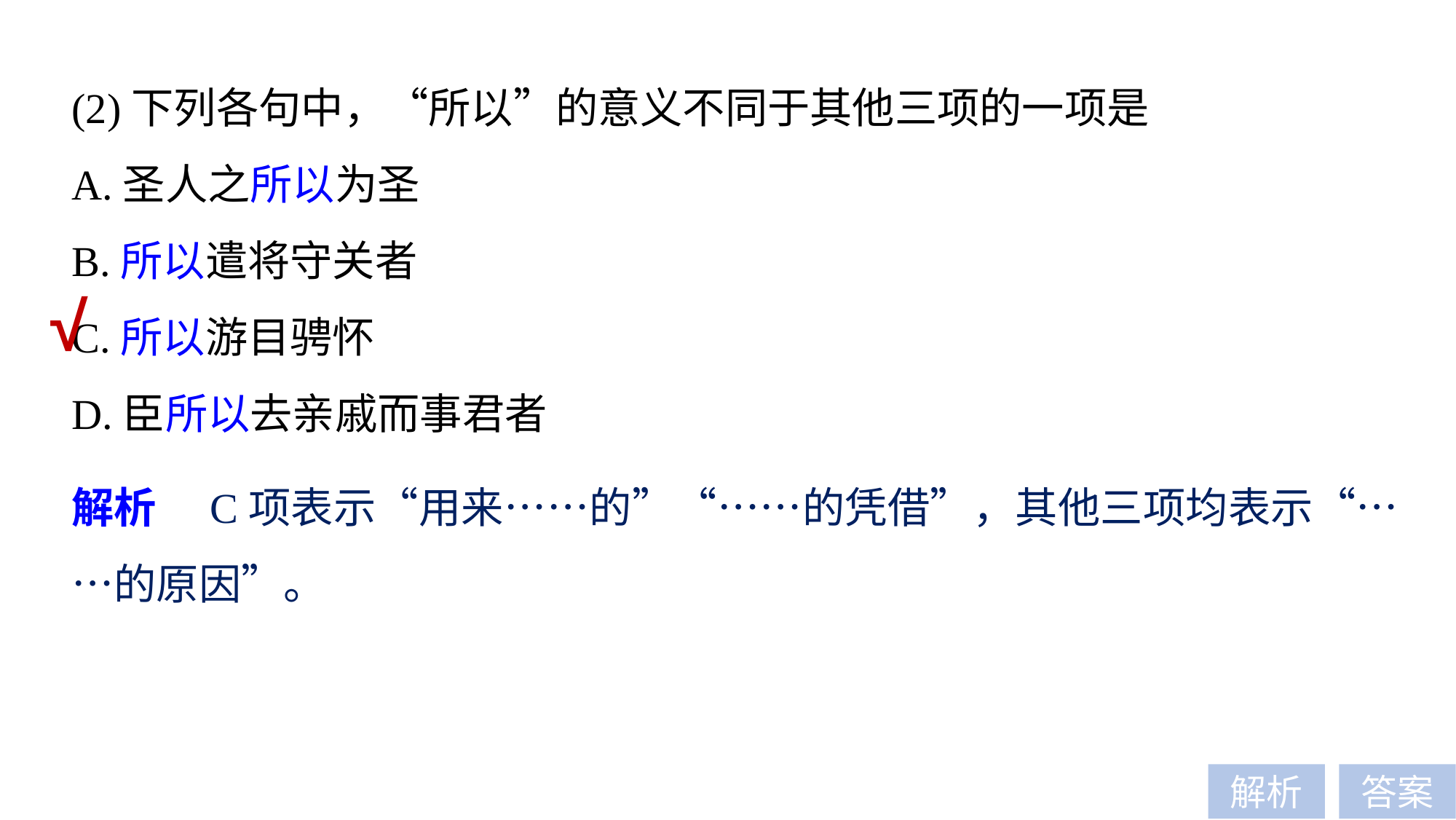

(2)下列各句中，“所以”的意义不同于其他三项的一项是
A.圣人之所以为圣
B.所以遣将守关者
C.所以游目骋怀
D.臣所以去亲戚而事君者
√
解析　C项表示“用来……的”“……的凭借”，其他三项均表示“……的原因”。
解析
答案